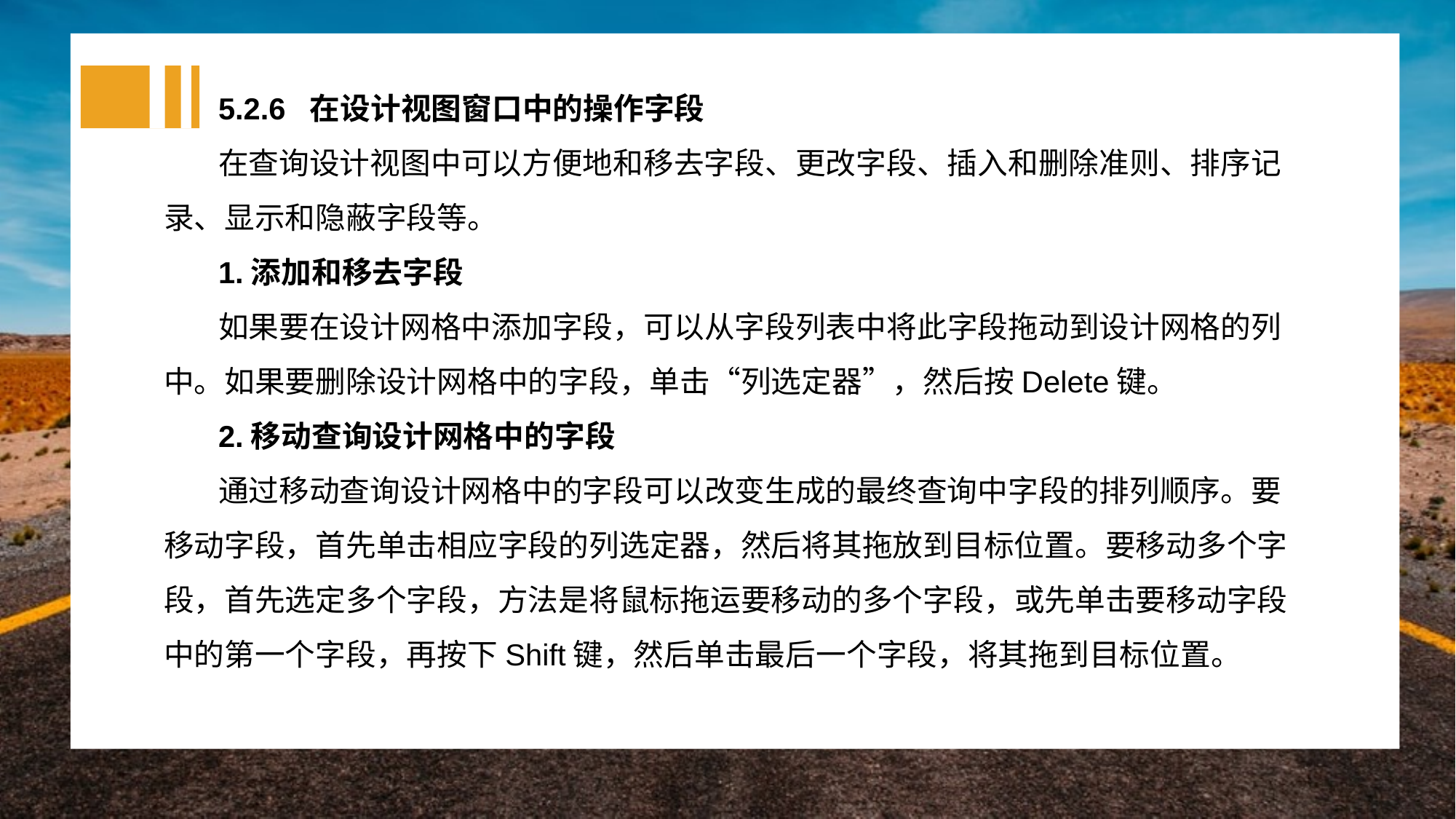

5.2.6  在设计视图窗口中的操作字段
在查询设计视图中可以方便地和移去字段、更改字段、插入和删除准则、排序记录、显示和隐蔽字段等。
1.添加和移去字段
如果要在设计网格中添加字段，可以从字段列表中将此字段拖动到设计网格的列中。如果要删除设计网格中的字段，单击“列选定器”，然后按Delete键。
2.移动查询设计网格中的字段
通过移动查询设计网格中的字段可以改变生成的最终查询中字段的排列顺序。要移动字段，首先单击相应字段的列选定器，然后将其拖放到目标位置。要移动多个字段，首先选定多个字段，方法是将鼠标拖运要移动的多个字段，或先单击要移动字段中的第一个字段，再按下Shift键，然后单击最后一个字段，将其拖到目标位置。